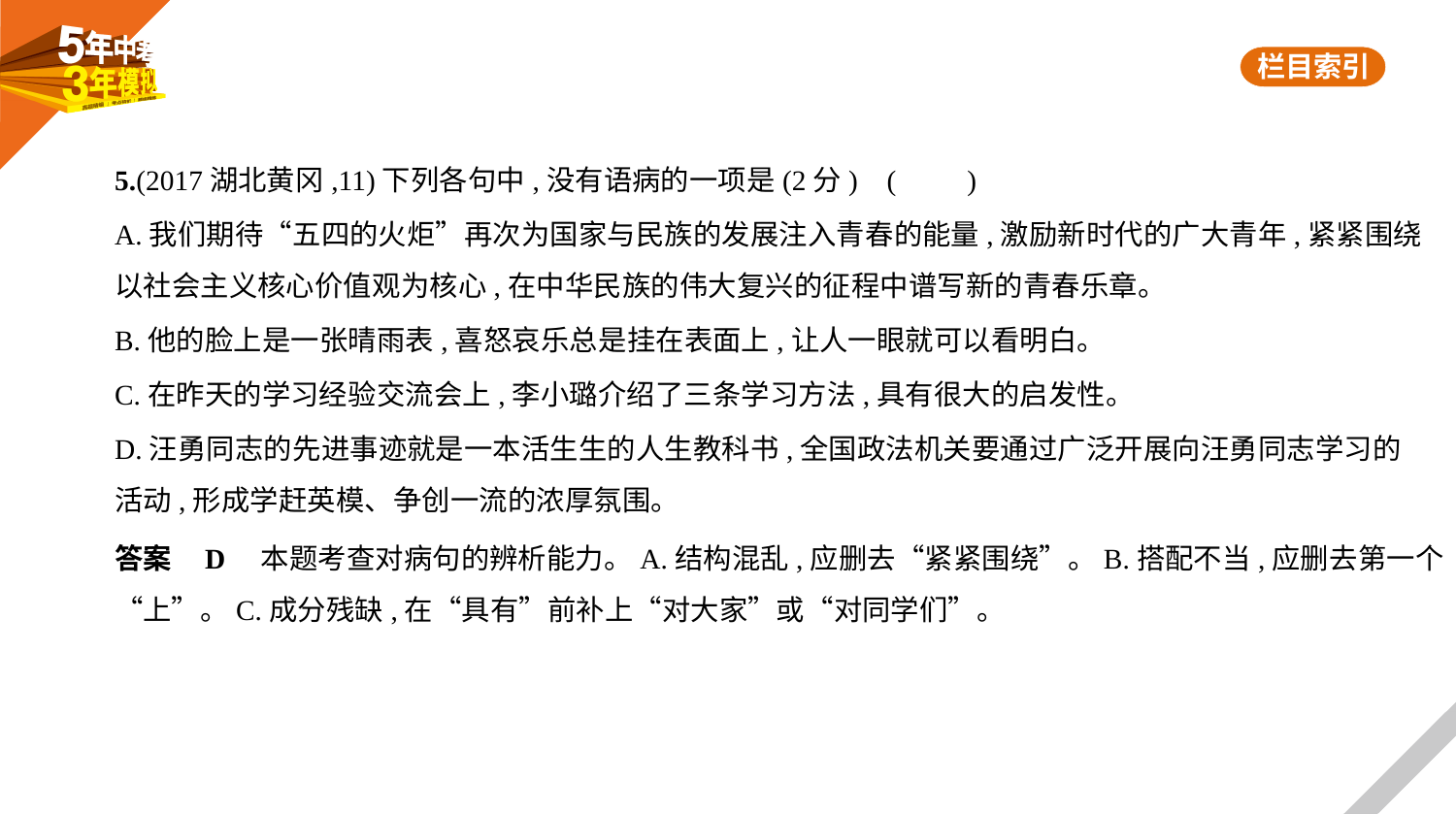

5.(2017湖北黄冈,11)下列各句中,没有语病的一项是(2分) (　　)
A.我们期待“五四的火炬”再次为国家与民族的发展注入青春的能量,激励新时代的广大青年,紧紧围绕
以社会主义核心价值观为核心,在中华民族的伟大复兴的征程中谱写新的青春乐章。
B.他的脸上是一张晴雨表,喜怒哀乐总是挂在表面上,让人一眼就可以看明白。
C.在昨天的学习经验交流会上,李小璐介绍了三条学习方法,具有很大的启发性。
D.汪勇同志的先进事迹就是一本活生生的人生教科书,全国政法机关要通过广泛开展向汪勇同志学习的
活动,形成学赶英模、争创一流的浓厚氛围。
答案    D　本题考查对病句的辨析能力。A.结构混乱,应删去“紧紧围绕”。B.搭配不当,应删去第一个
“上”。C.成分残缺,在“具有”前补上“对大家”或“对同学们”。